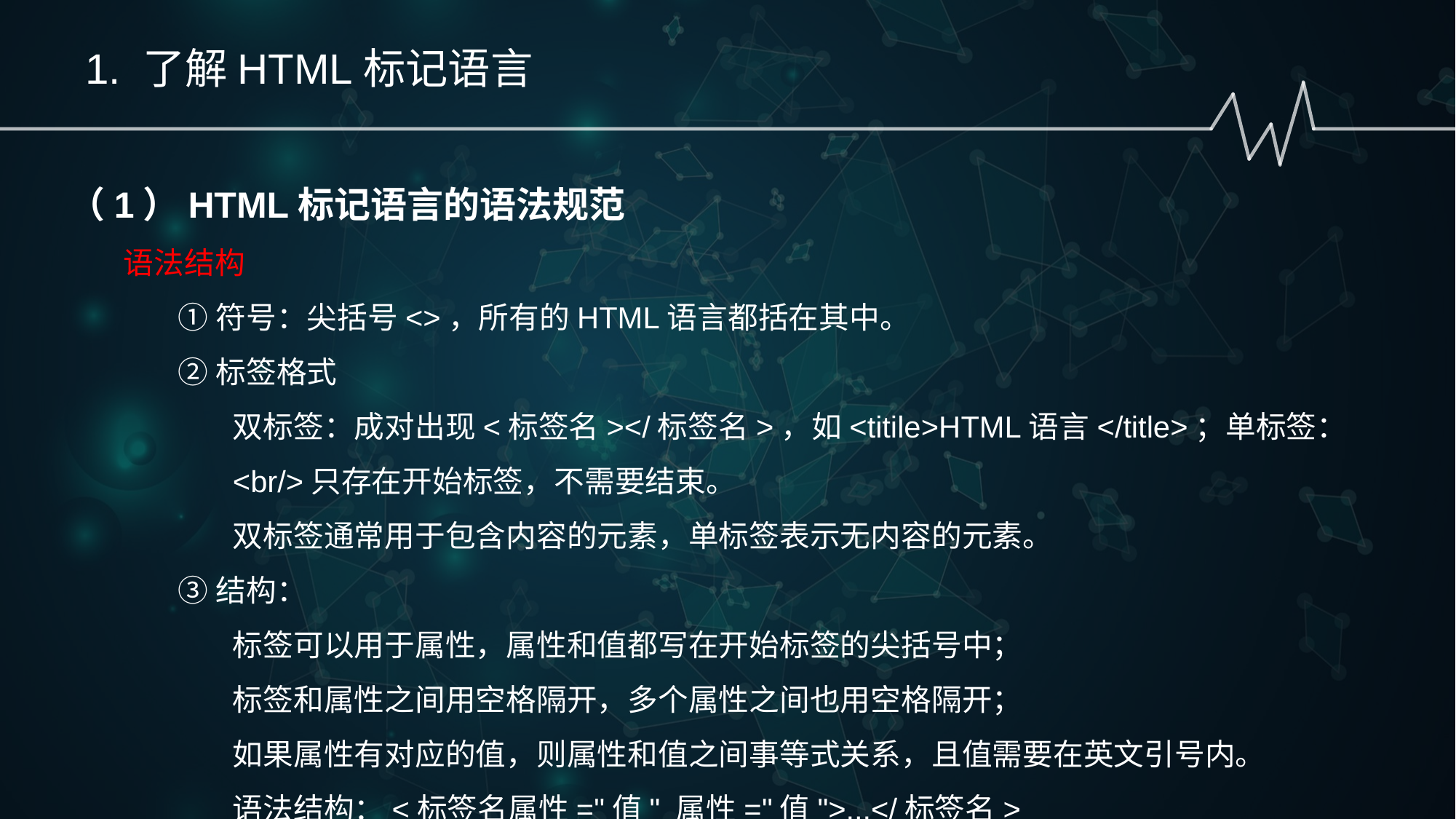

1. 了解HTML标记语言
（1）HTML标记语言的语法规范
语法结构
①符号：尖括号<>，所有的HTML语言都括在其中。
②标签格式
双标签：成对出现<标签名></标签名>，如<titile>HTML语言</title>；单标签：<br/>只存在开始标签，不需要结束。
双标签通常用于包含内容的元素，单标签表示无内容的元素。
③结构：
标签可以用于属性，属性和值都写在开始标签的尖括号中；
标签和属性之间用空格隔开，多个属性之间也用空格隔开；
如果属性有对应的值，则属性和值之间事等式关系，且值需要在英文引号内。
语法结构：<标签名属性="值" 属性="值">...</标签名>